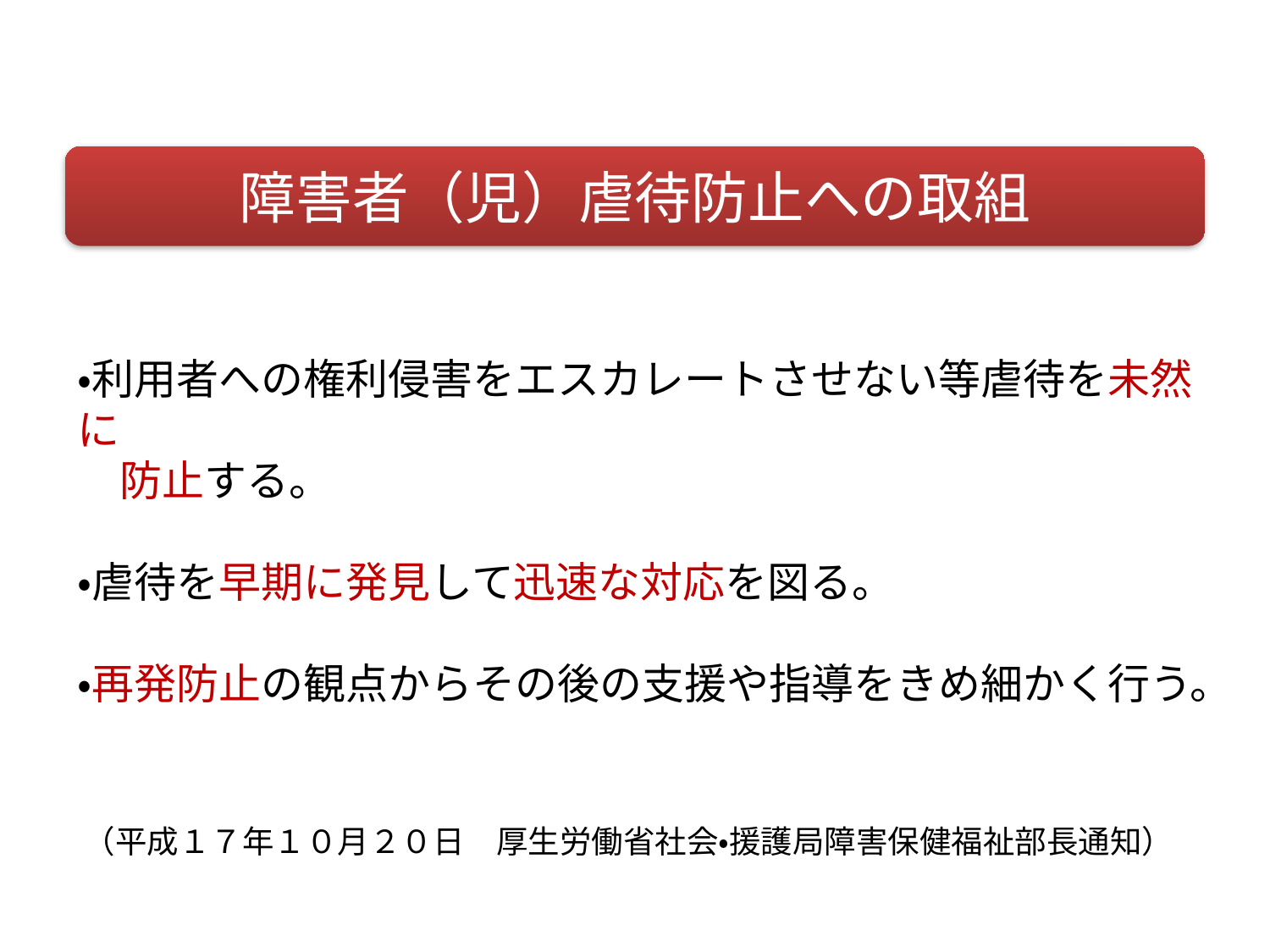

障害者（児）虐待防止への取組
・利用者への権利侵害をエスカレートさせない等虐待を未然に
　防止する。

・虐待を早期に発見して迅速な対応を図る。

・再発防止の観点からその後の支援や指導をきめ細かく行う。
（平成１７年１０月２０日　厚生労働省社会・援護局障害保健福祉部長通知）